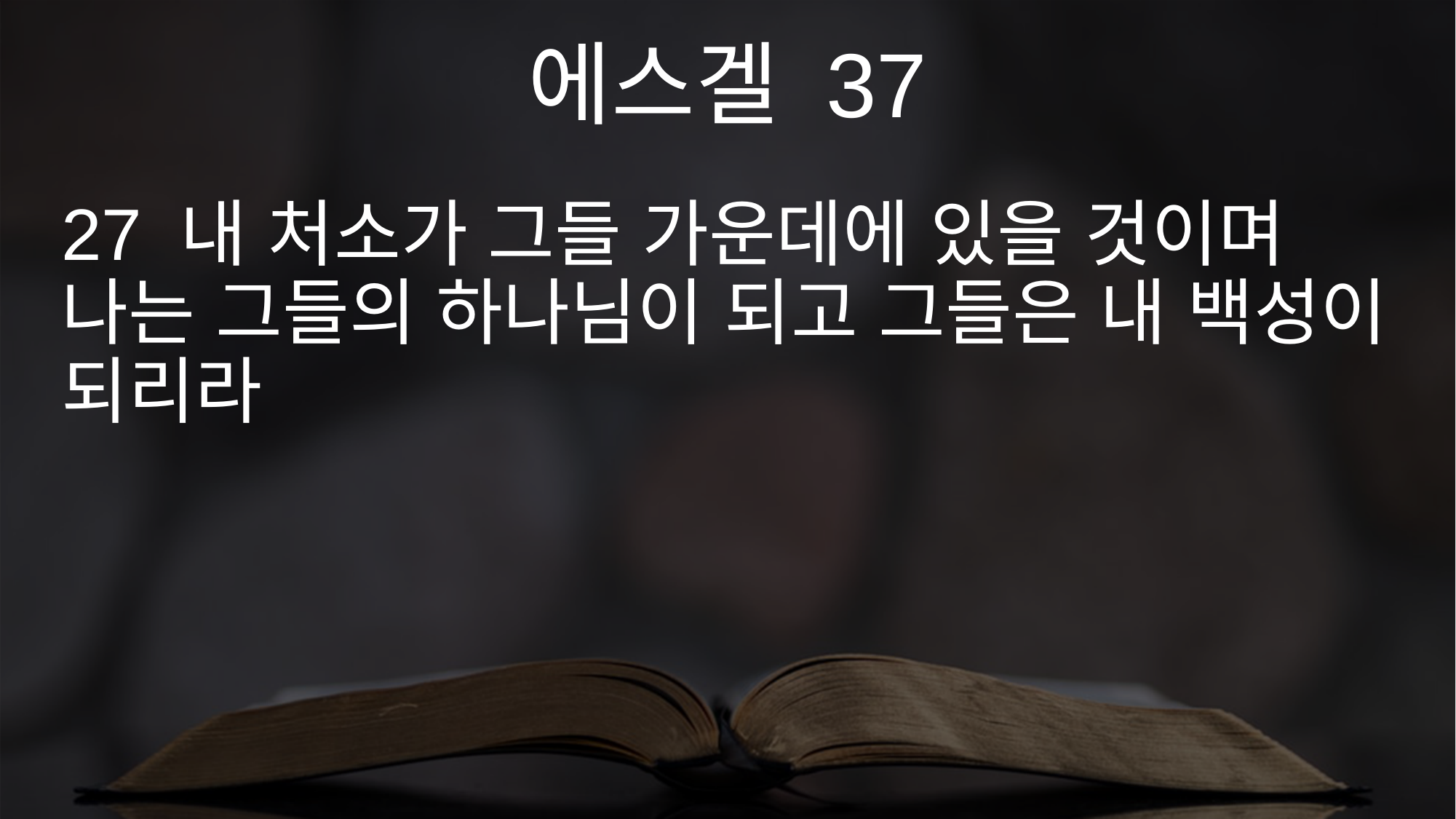

에스겔 37
27 내 처소가 그들 가운데에 있을 것이며 나는 그들의 하나님이 되고 그들은 내 백성이 되리라